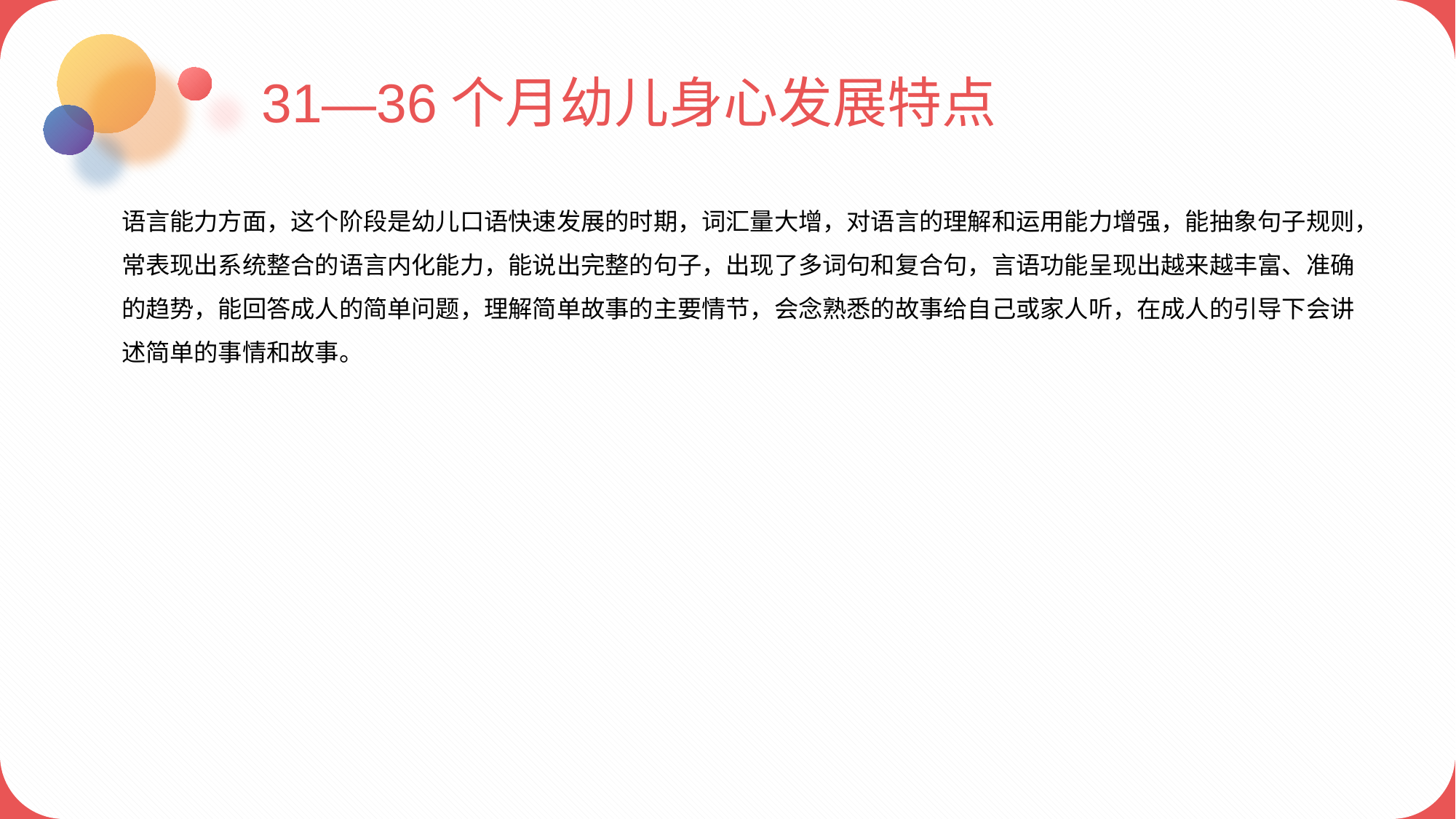

31—36个月幼儿身心发展特点
语言能力方面，这个阶段是幼儿口语快速发展的时期，词汇量大增，对语言的理解和运用能力增强，能抽象句子规则，常表现出系统整合的语言内化能力，能说出完整的句子，出现了多词句和复合句，言语功能呈现出越来越丰富、准确的趋势，能回答成人的简单问题，理解简单故事的主要情节，会念熟悉的故事给自己或家人听，在成人的引导下会讲述简单的事情和故事。